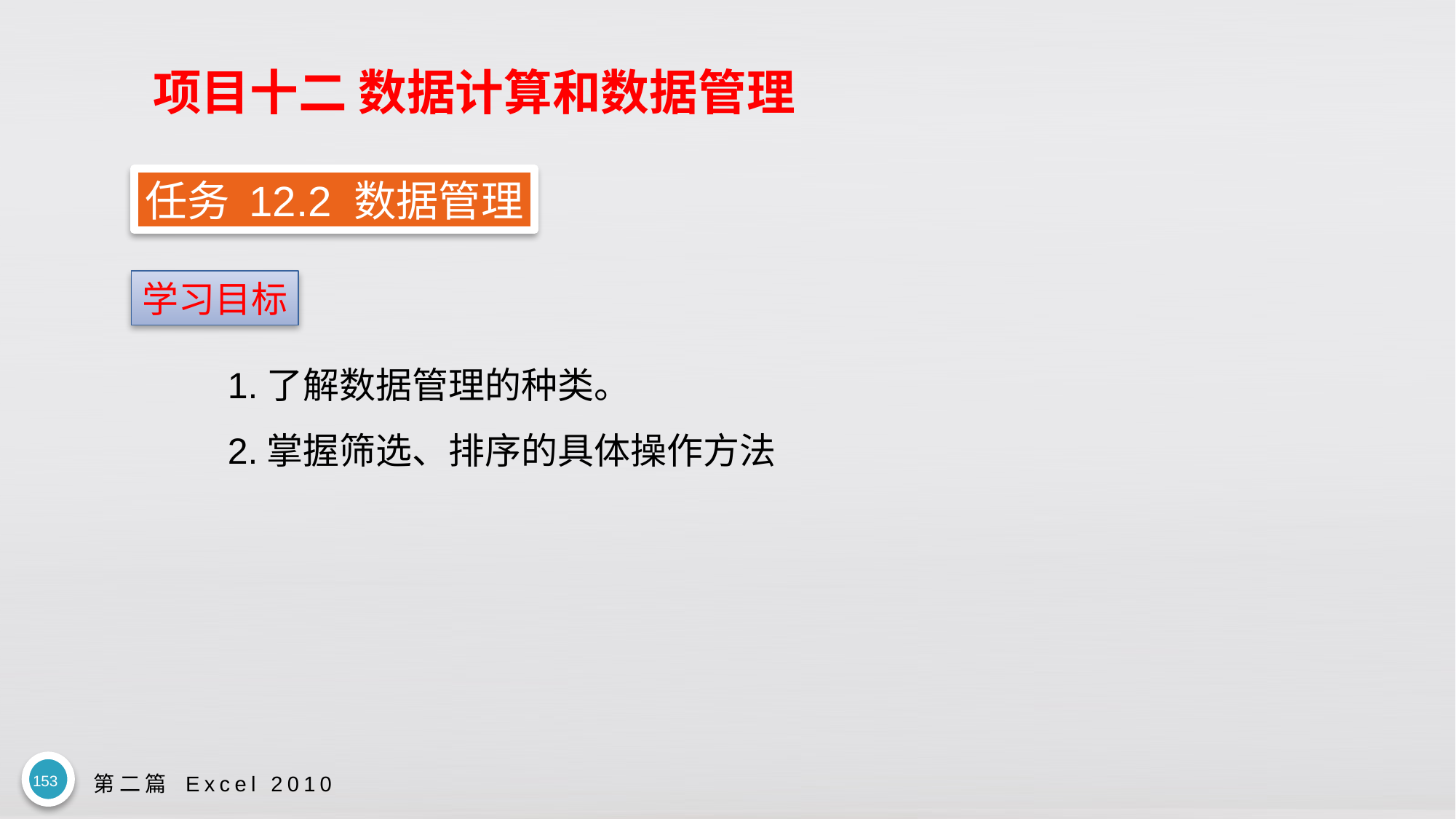

# 项目十二 数据计算和数据管理
任务 12.2 数据管理
学习目标
1.了解数据管理的种类。
2.掌握筛选、排序的具体操作方法
153